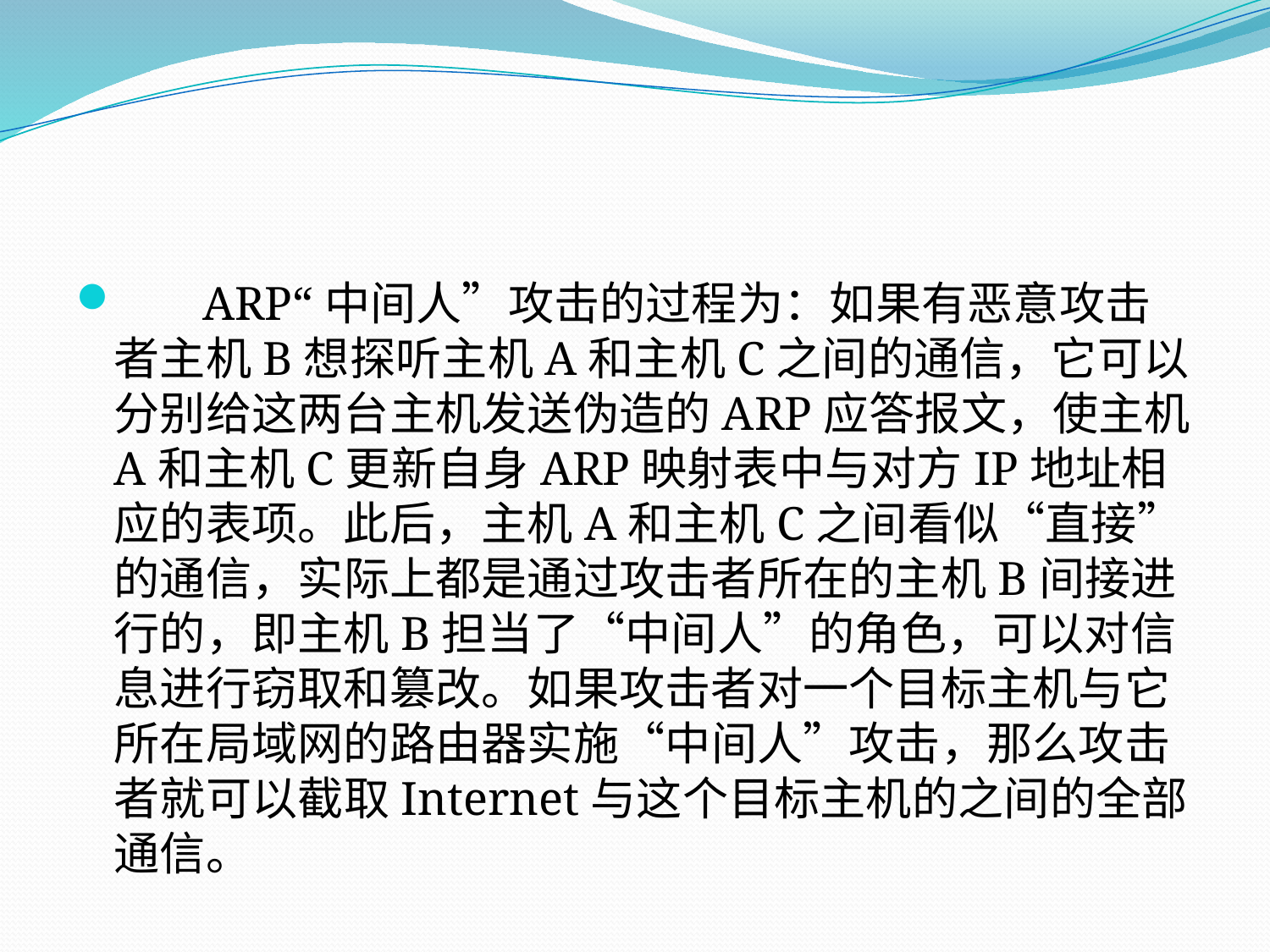

#
       ARP“中间人”攻击的过程为：如果有恶意攻击者主机B想探听主机A和主机C之间的通信，它可以分别给这两台主机发送伪造的ARP应答报文，使主机A和主机C更新自身ARP映射表中与对方IP地址相应的表项。此后，主机A和主机C之间看似“直接”的通信，实际上都是通过攻击者所在的主机B间接进行的，即主机B担当了“中间人”的角色，可以对信息进行窃取和篡改。如果攻击者对一个目标主机与它所在局域网的路由器实施“中间人”攻击，那么攻击者就可以截取Internet与这个目标主机的之间的全部通信。